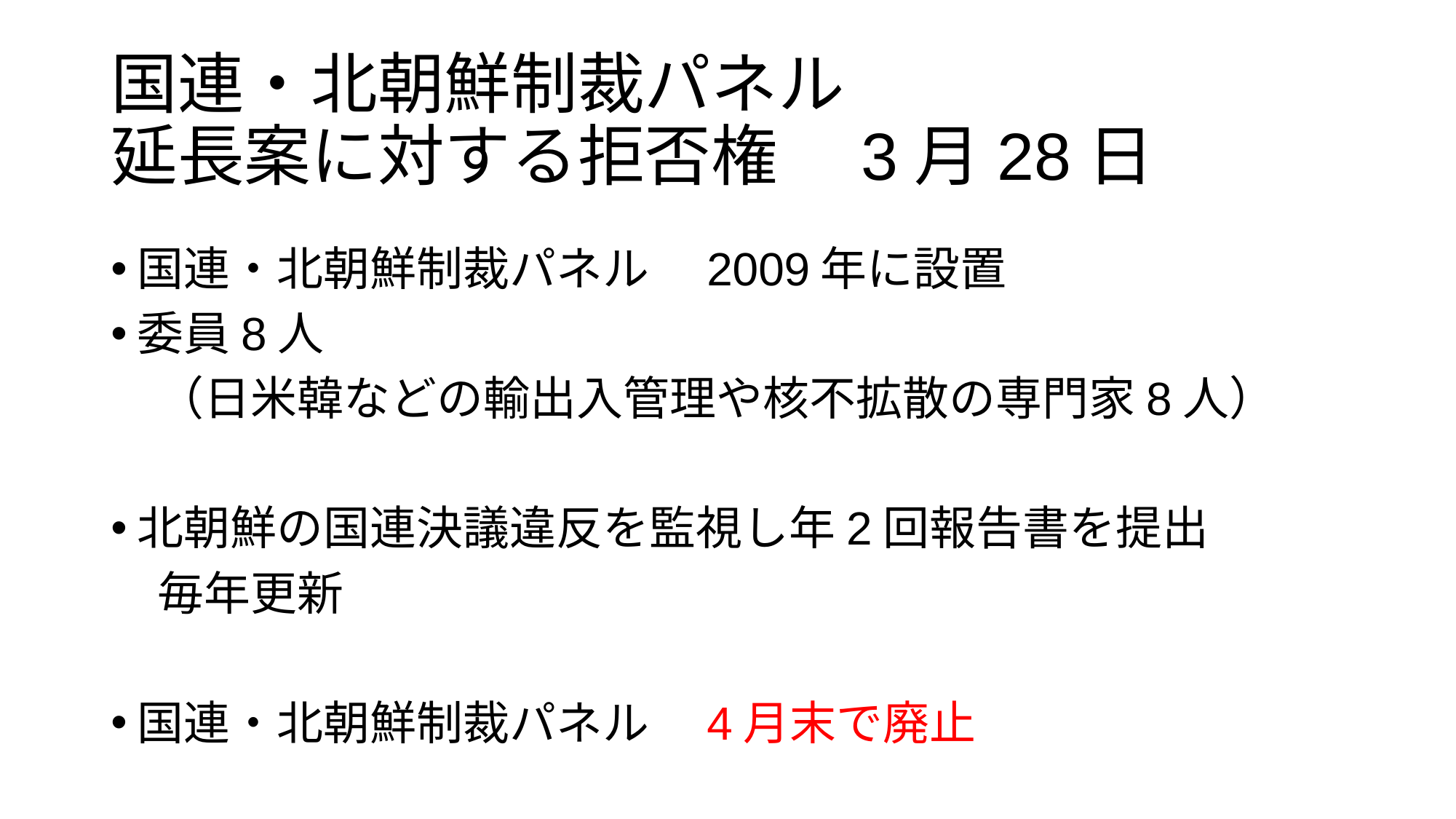

# 国連・北朝鮮制裁パネル　 延長案に対する拒否権　3月28日
国連・北朝鮮制裁パネル　2009年に設置
委員8人
　（日米韓などの輸出入管理や核不拡散の専門家8人）

北朝鮮の国連決議違反を監視し年2回報告書を提出
　毎年更新

国連・北朝鮮制裁パネル　4月末で廃止